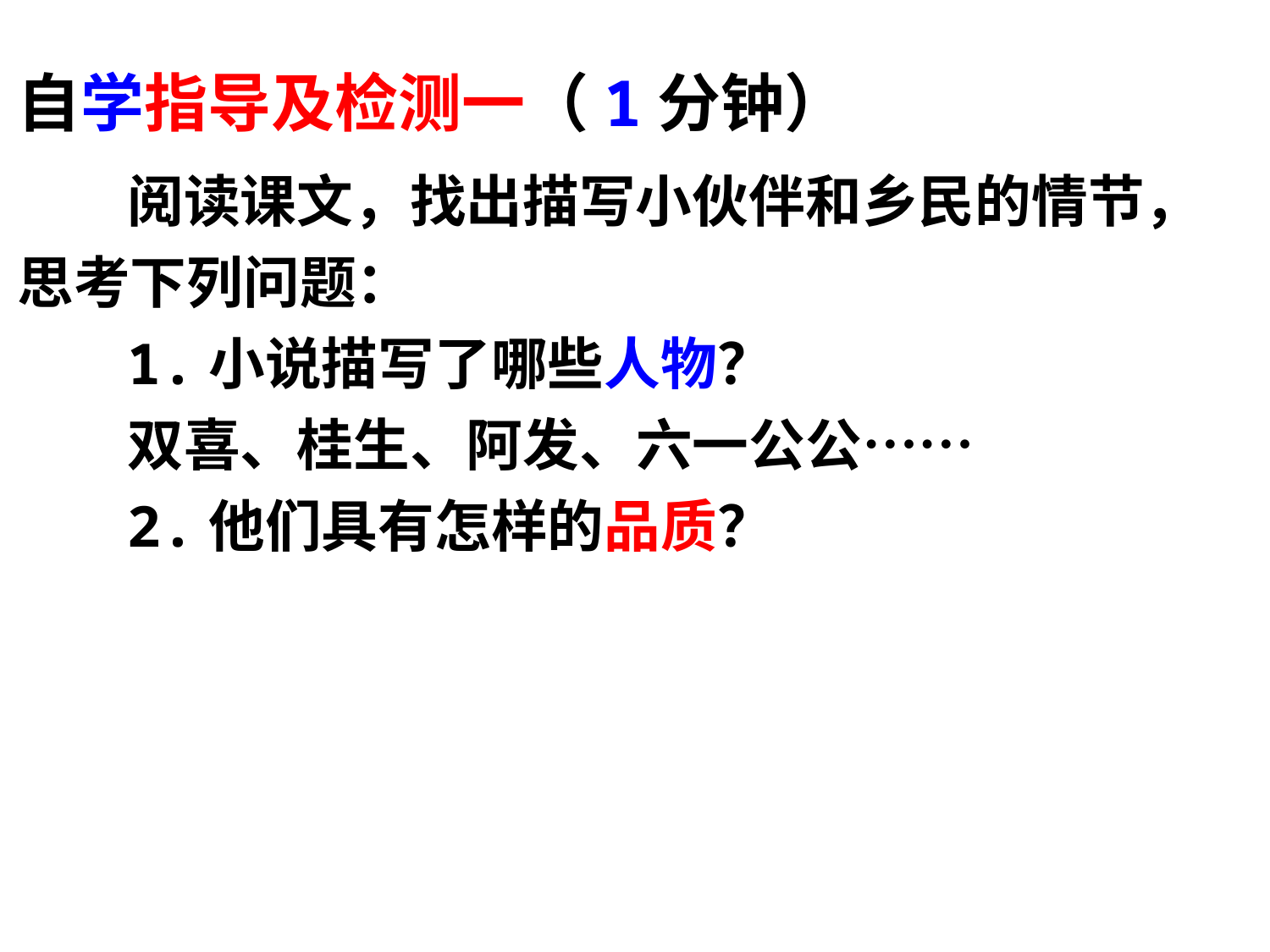

自学指导及检测一（1分钟）
阅读课文，找出描写小伙伴和乡民的情节，思考下列问题：
1.小说描写了哪些人物？
双喜、桂生、阿发、六一公公……
2.他们具有怎样的品质？